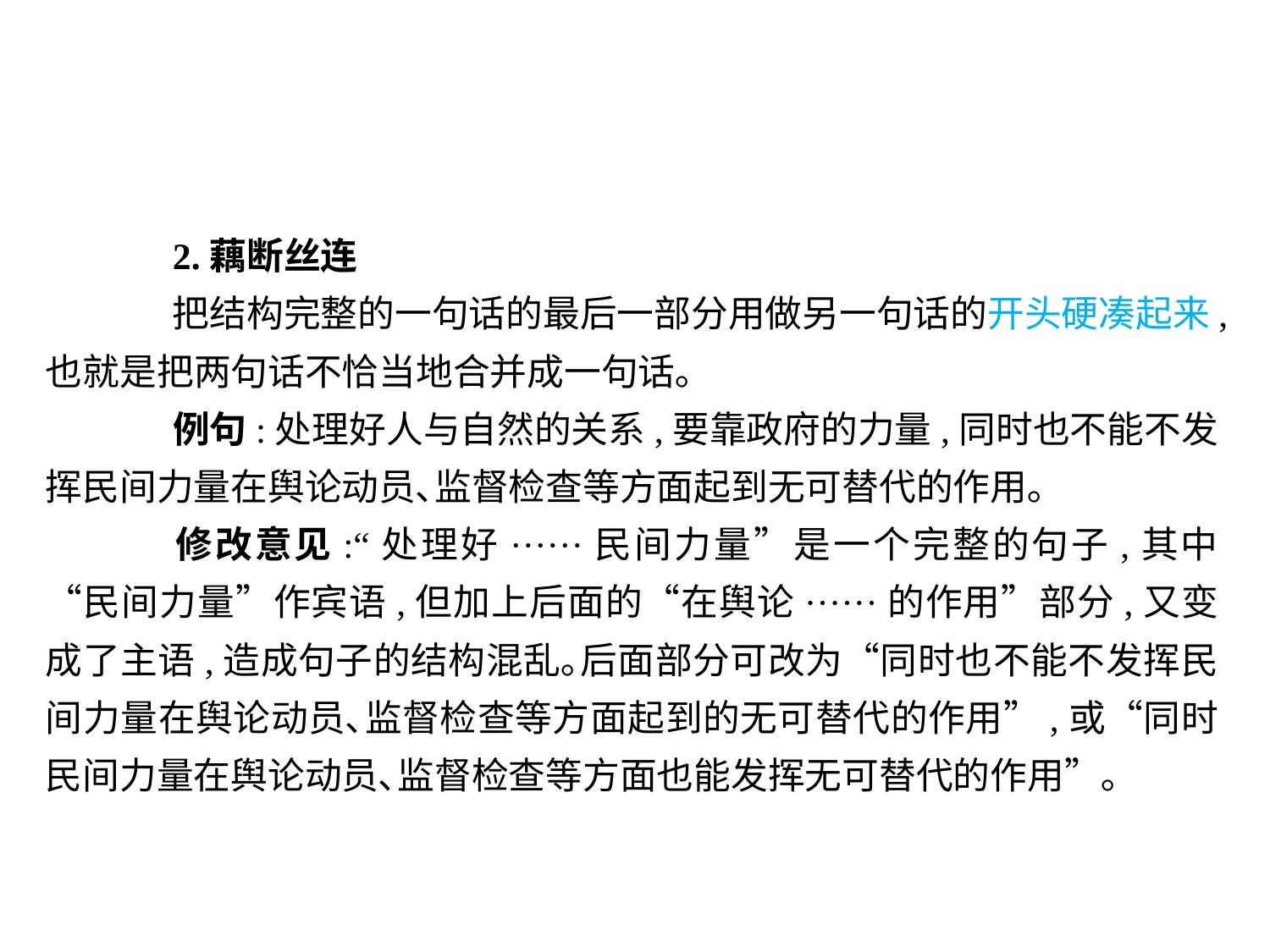

2.藕断丝连
	把结构完整的一句话的最后一部分用做另一句话的开头硬凑起来,也就是把两句话不恰当地合并成一句话｡
	例句:处理好人与自然的关系,要靠政府的力量,同时也不能不发挥民间力量在舆论动员､监督检查等方面起到无可替代的作用｡
	修改意见:“处理好······民间力量”是一个完整的句子,其中“民间力量”作宾语,但加上后面的“在舆论······的作用”部分,又变成了主语,造成句子的结构混乱｡后面部分可改为“同时也不能不发挥民间力量在舆论动员､监督检查等方面起到的无可替代的作用”,或“同时民间力量在舆论动员､监督检查等方面也能发挥无可替代的作用”｡